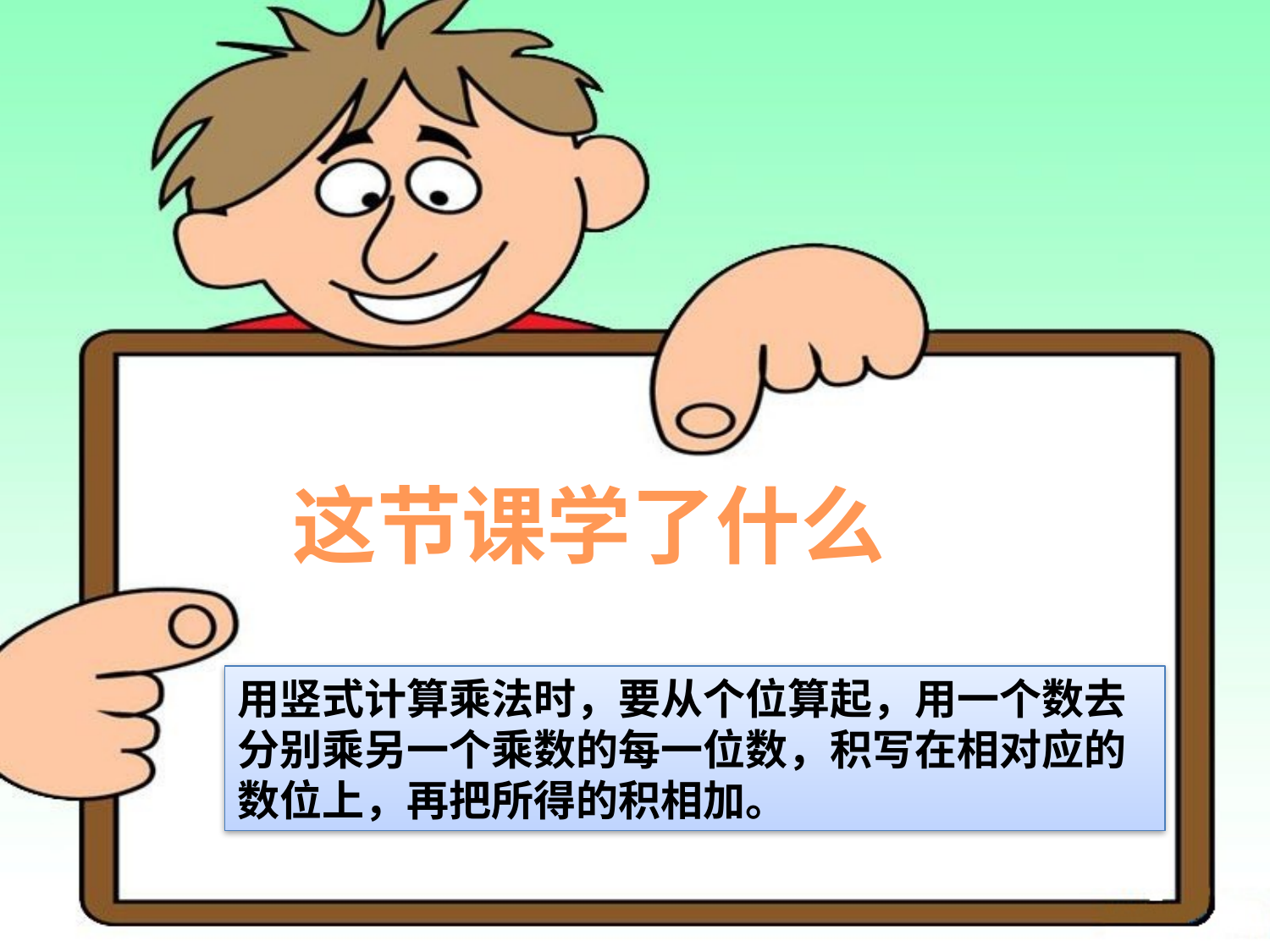

这节课学了什么
用竖式计算乘法时，要从个位算起，用一个数去分别乘另一个乘数的每一位数，积写在相对应的数位上，再把所得的积相加。